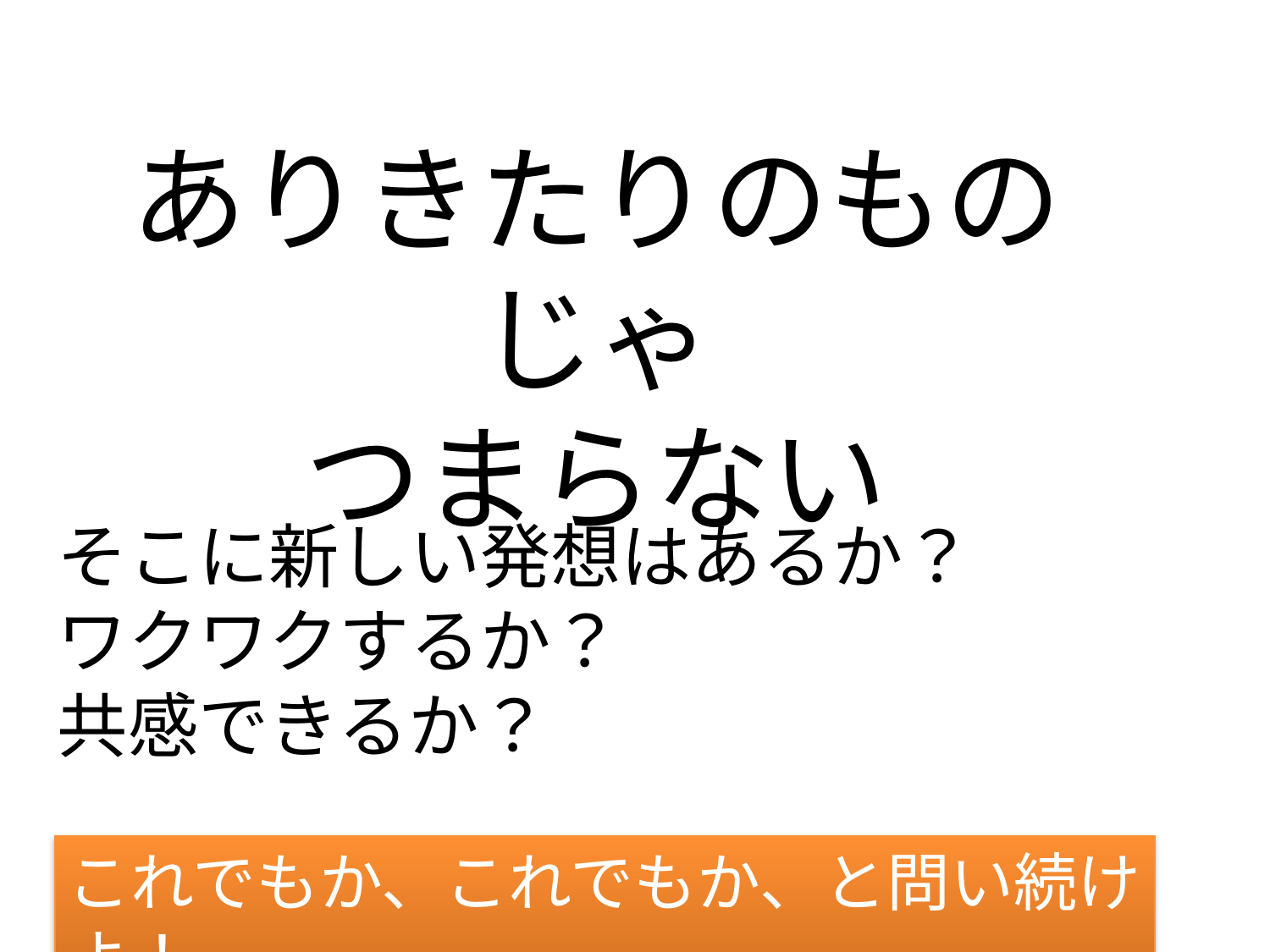

# ありきたりのものじゃ つまらない
そこに新しい発想はあるか？
ワクワクするか？
共感できるか？
これでもか、これでもか、と問い続けよ！